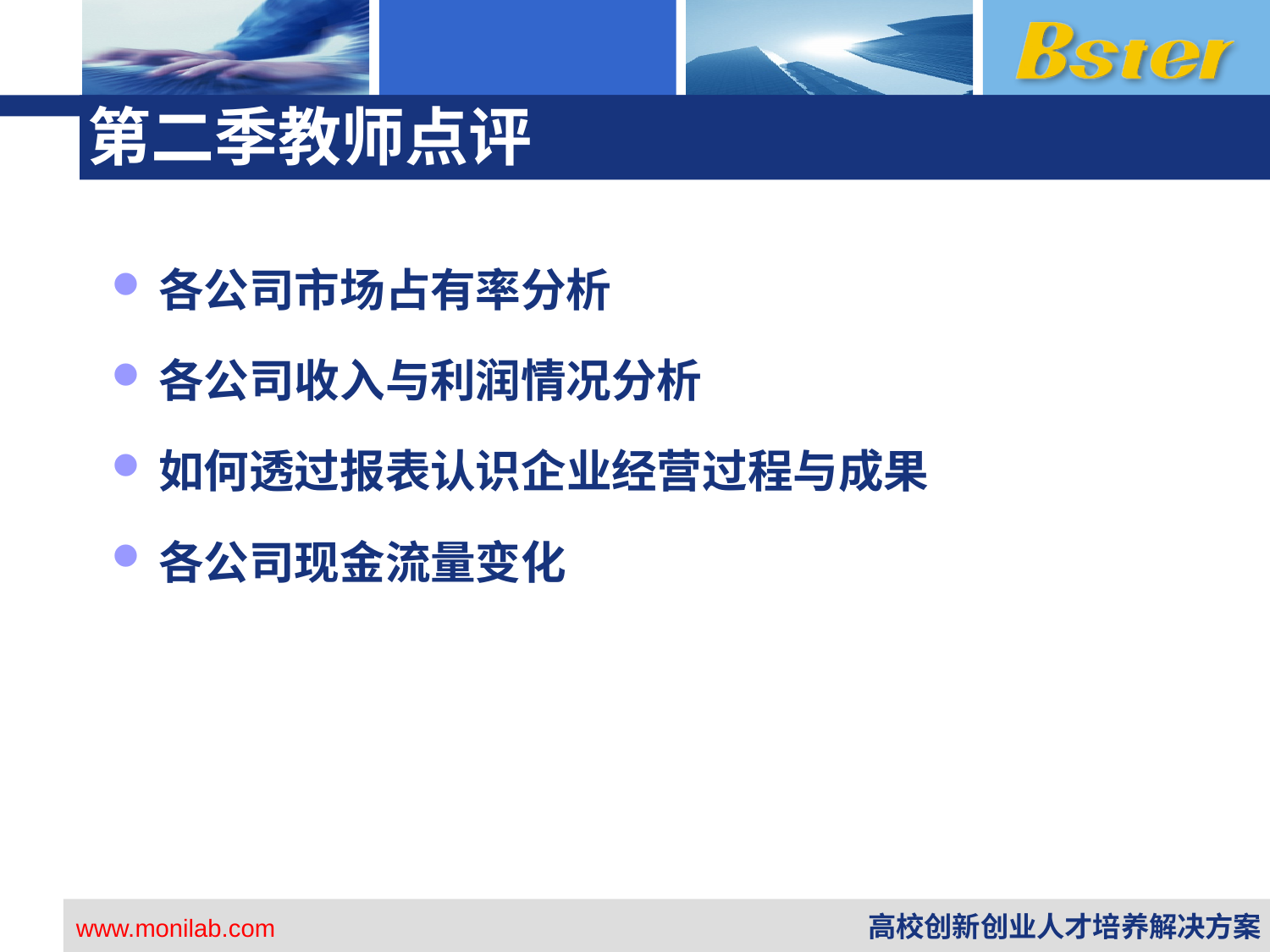

# 第二季教师点评
各公司市场占有率分析
各公司收入与利润情况分析
如何透过报表认识企业经营过程与成果
各公司现金流量变化